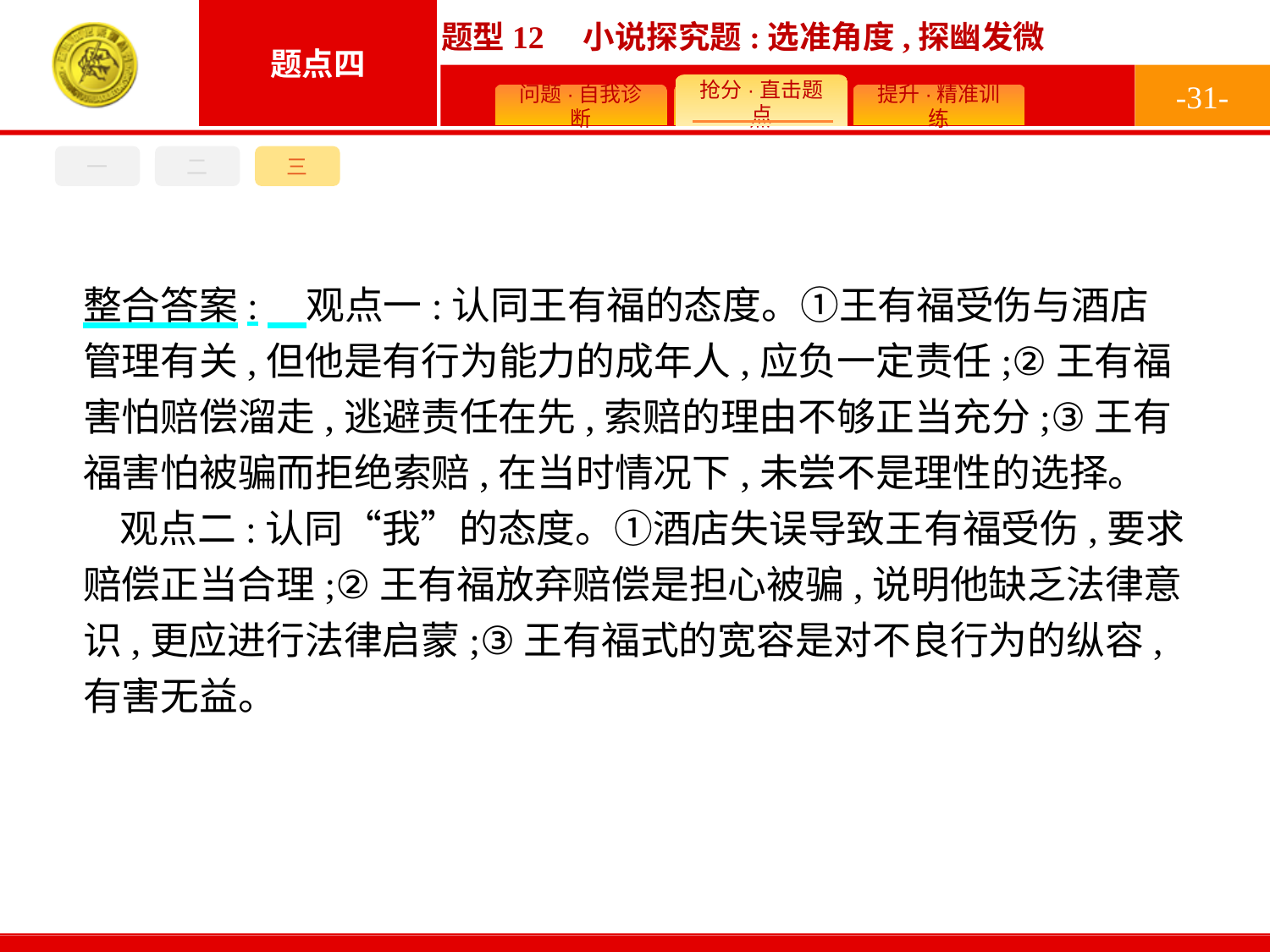

-31-
三
一
二
整合答案:　观点一:认同王有福的态度。①王有福受伤与酒店管理有关,但他是有行为能力的成年人,应负一定责任;②王有福害怕赔偿溜走,逃避责任在先,索赔的理由不够正当充分;③王有福害怕被骗而拒绝索赔,在当时情况下,未尝不是理性的选择。
观点二:认同“我”的态度。①酒店失误导致王有福受伤,要求赔偿正当合理;②王有福放弃赔偿是担心被骗,说明他缺乏法律意识,更应进行法律启蒙;③王有福式的宽容是对不良行为的纵容,有害无益。